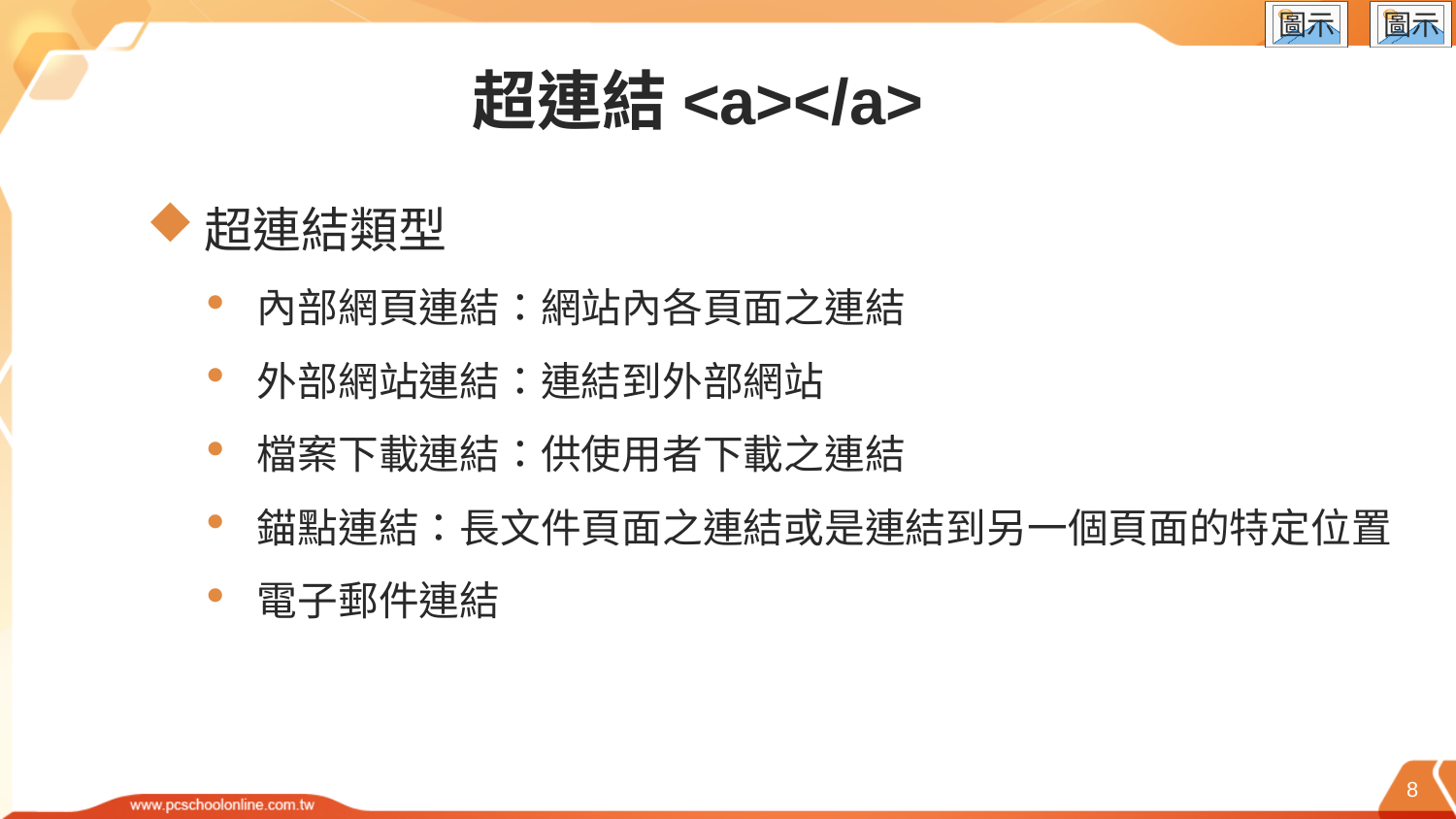

# 超連結<a></a>
超連結類型
內部網頁連結：網站內各頁面之連結
外部網站連結：連結到外部網站
檔案下載連結：供使用者下載之連結
錨點連結：長文件頁面之連結或是連結到另一個頁面的特定位置
電子郵件連結

8